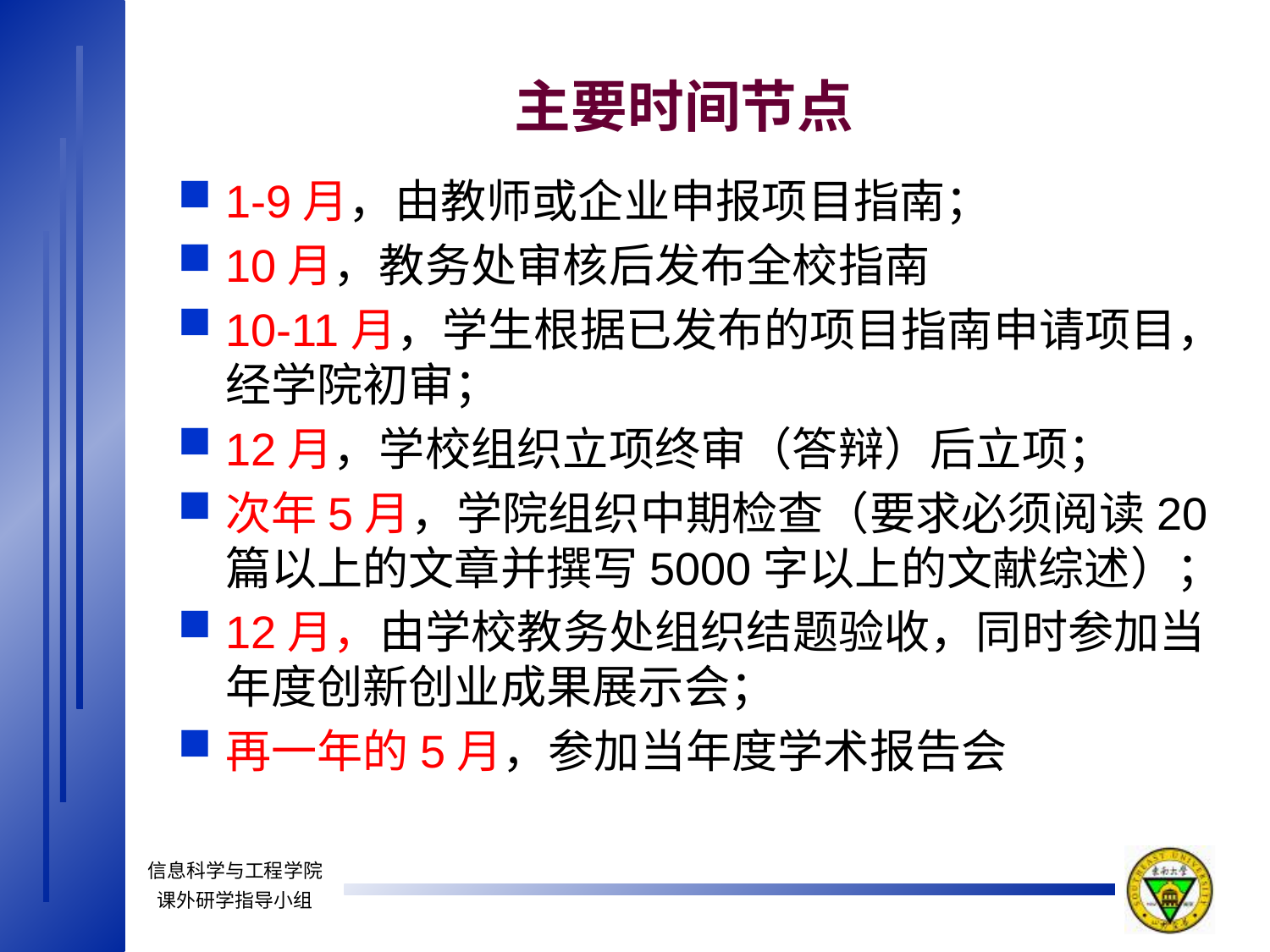

主要时间节点
1-9月，由教师或企业申报项目指南；
10月，教务处审核后发布全校指南
10-11月，学生根据已发布的项目指南申请项目，经学院初审；
12月，学校组织立项终审（答辩）后立项；
次年5月，学院组织中期检查（要求必须阅读20篇以上的文章并撰写5000字以上的文献综述）；
12月，由学校教务处组织结题验收，同时参加当年度创新创业成果展示会；
再一年的5月，参加当年度学术报告会